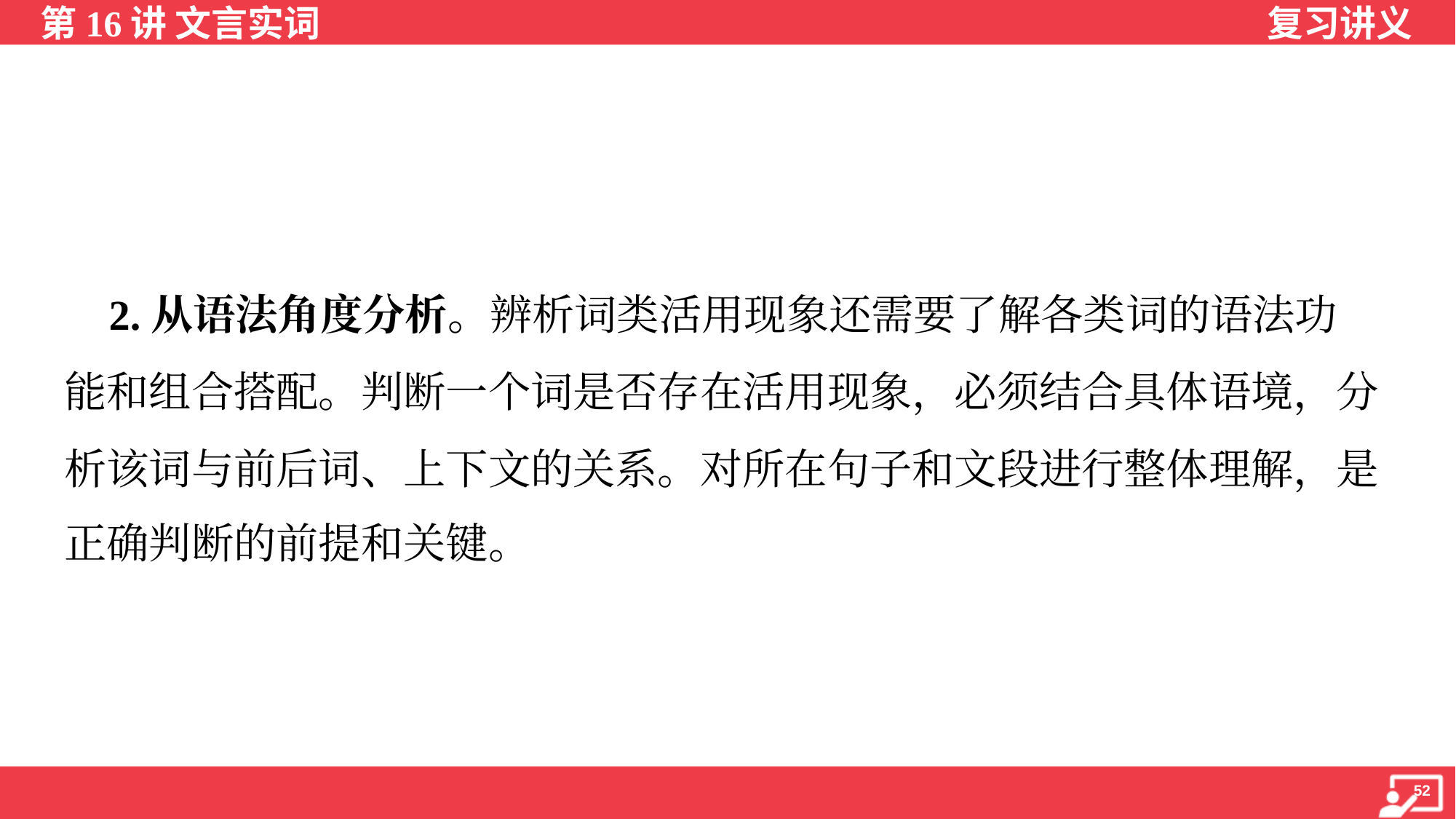

2.从语法角度分析。辨析词类活用现象还需要了解各类词的语法功
能和组合搭配。判断一个词是否存在活用现象，必须结合具体语境，分
析该词与前后词、上下文的关系。对所在句子和文段进行整体理解，是
正确判断的前提和关键。